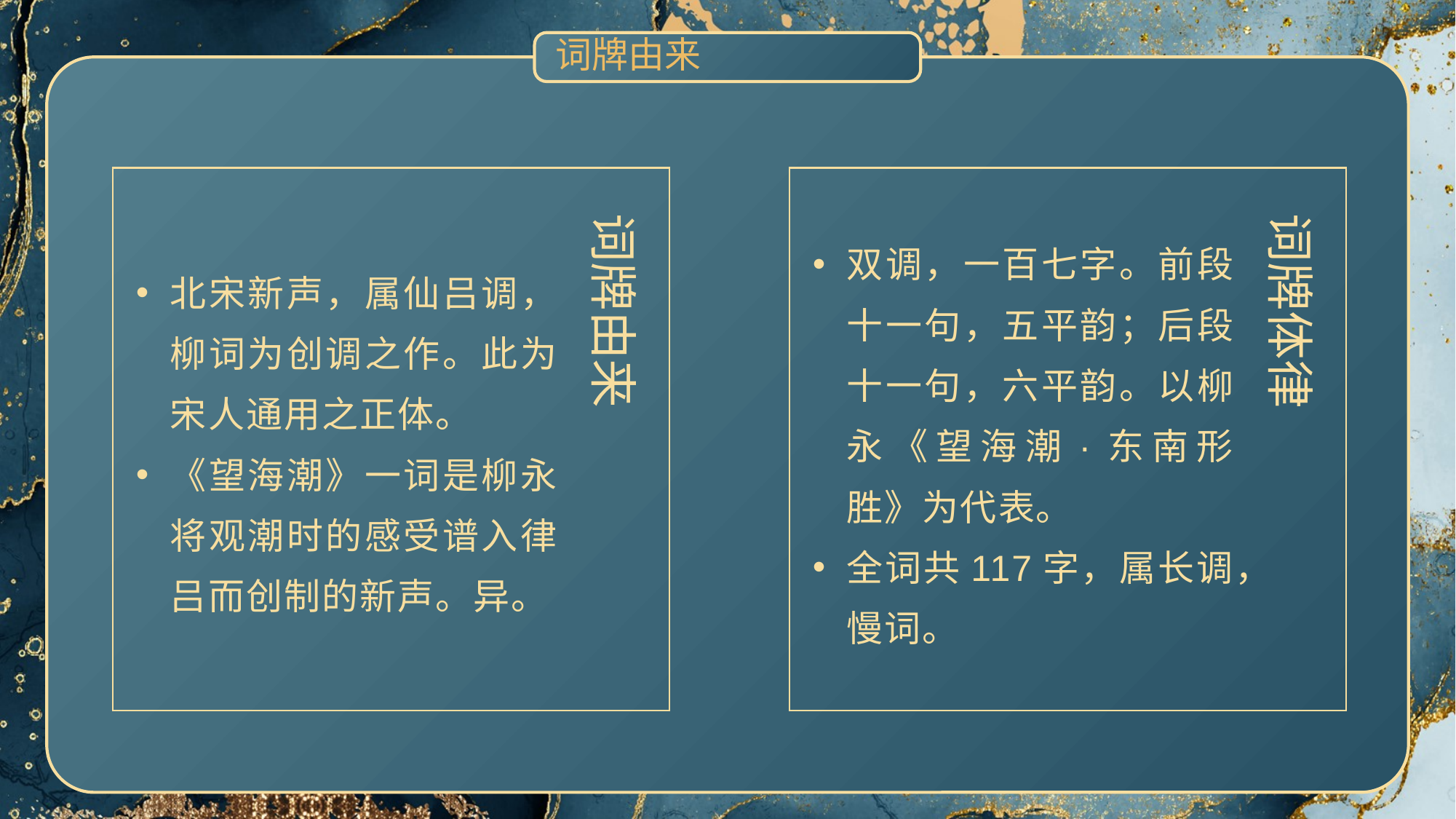

词牌由来

词牌由来
词牌体律
双调，一百七字。前段十一句，五平韵；后段十一句，六平韵。以柳永《望海潮·东南形胜》为代表。
全词共117字，属长调，慢词。
北宋新声，属仙吕调，柳词为创调之作。此为宋人通用之正体。
《望海潮》一词是柳永将观潮时的感受谱入律吕而创制的新声。异。